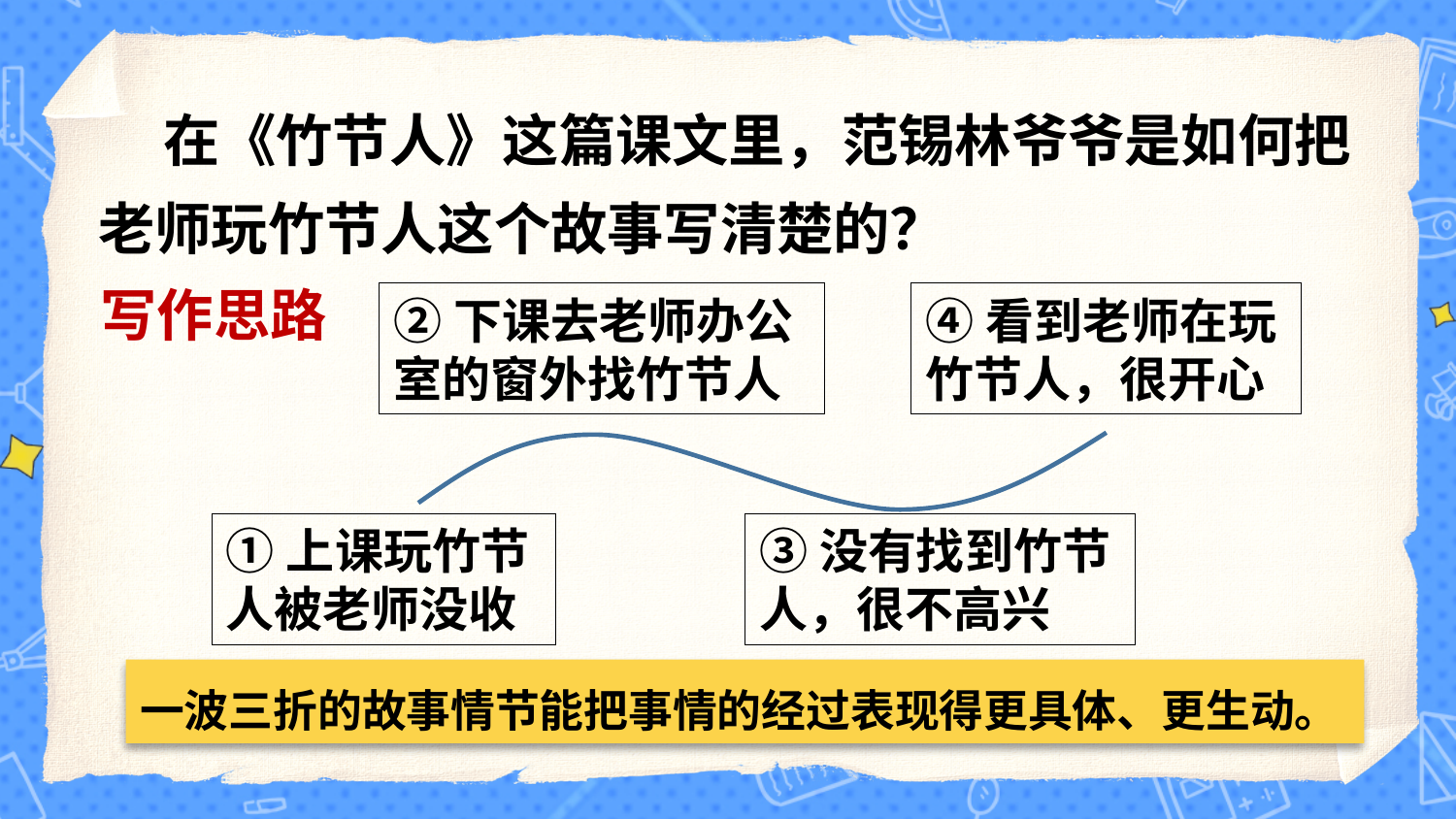

在《竹节人》这篇课文里，范锡林爷爷是如何把老师玩竹节人这个故事写清楚的？
写作思路
②下课去老师办公室的窗外找竹节人
④看到老师在玩竹节人，很开心

①上课玩竹节人被老师没收
③没有找到竹节人，很不高兴
一波三折的故事情节能把事情的经过表现得更具体、更生动。